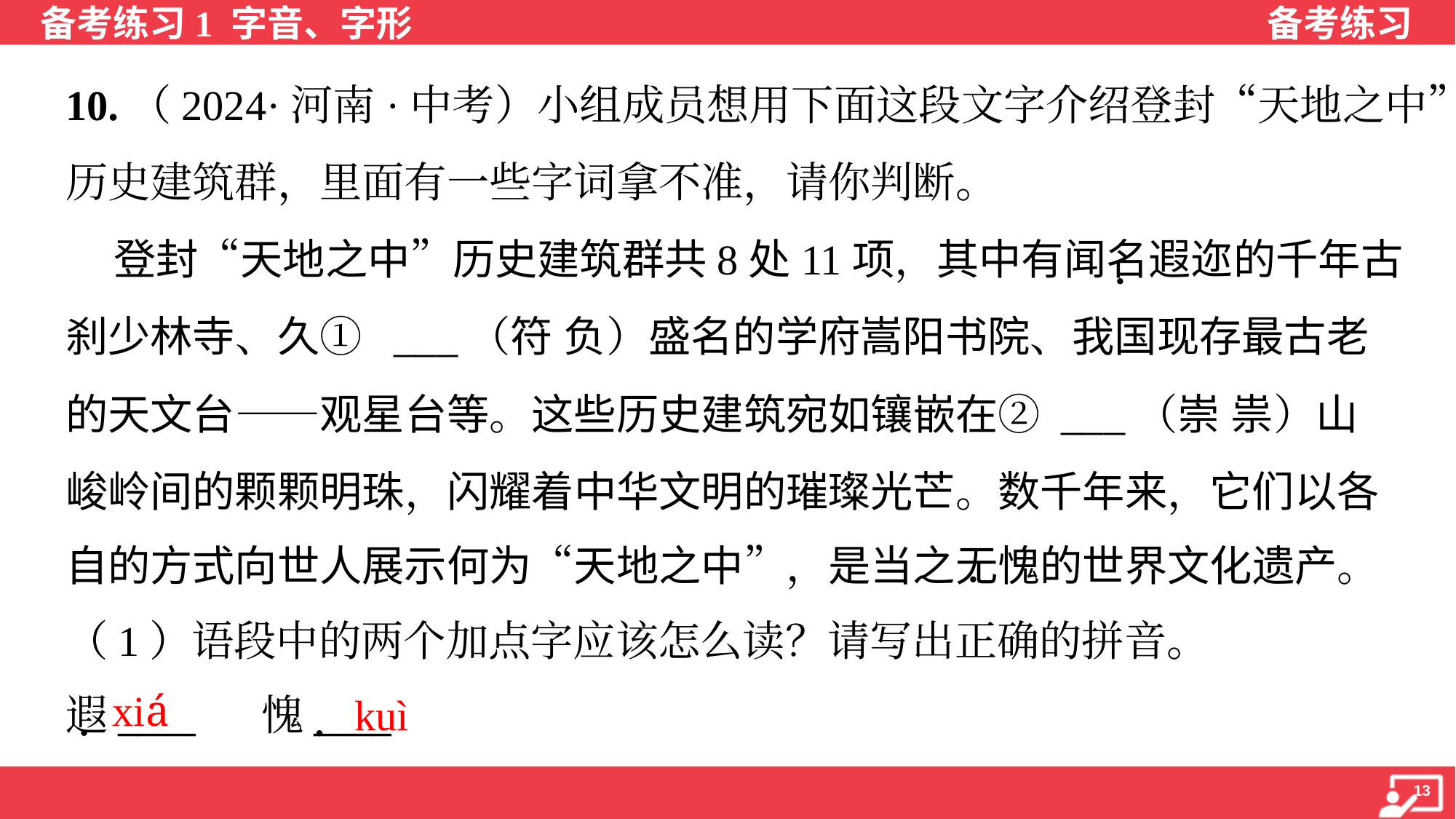

10.（2024·河南·中考）小组成员想用下面这段文字介绍登封“天地之中”
历史建筑群，里面有一些字词拿不准，请你判断。
    登封“天地之中”历史建筑群共8处11项，其中有闻名遐迩的千年古
刹少林寺、久①  ___（符 负）盛名的学府嵩阳书院、我国现存最古老
的天文台——观星台等。这些历史建筑宛如镶嵌在② ___（崇 祟）山
峻岭间的颗颗明珠，闪耀着中华文明的璀璨光芒。数千年来，它们以各
自的方式向世人展示何为“天地之中”，是当之无愧的世界文化遗产。

（1）语段中的两个加点字应该怎么读？请写出正确的拼音。
遐____     愧____
xiá
kuì